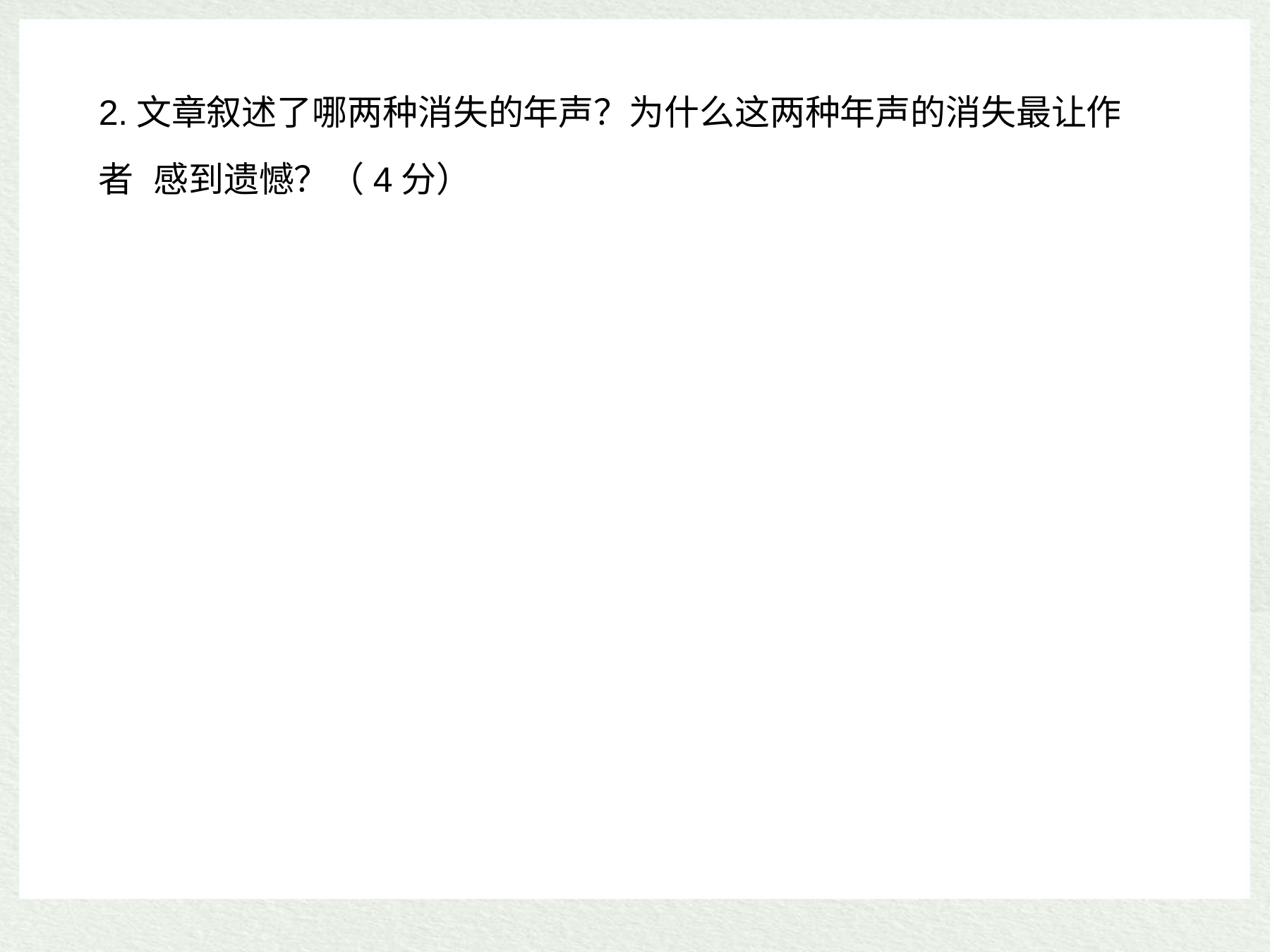

# 2.文章叙述了哪两种消失的年声？为什么这两种年声的消失最让作者  感到遗憾？（4分）